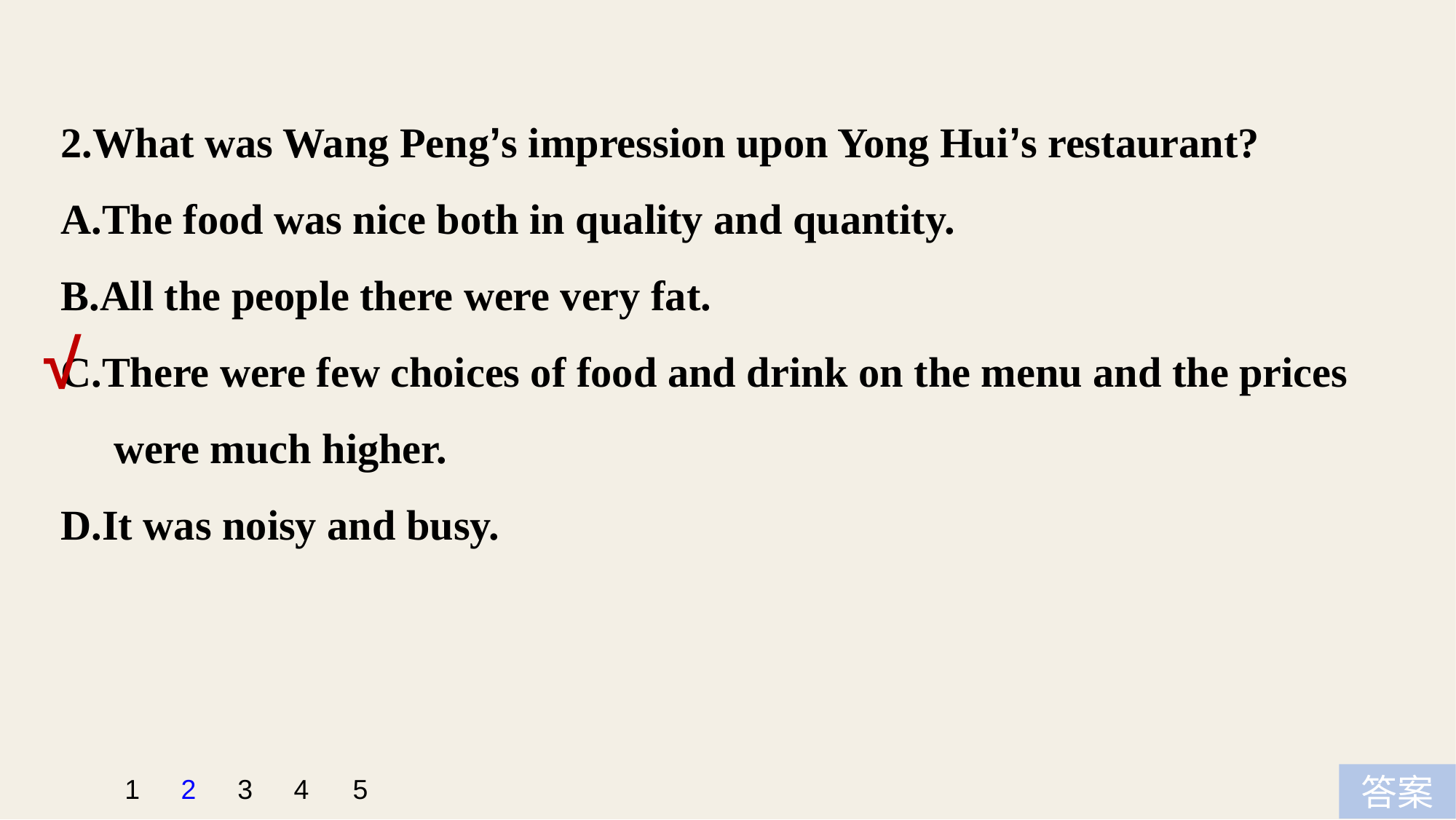

2.What was Wang Peng’s impression upon Yong Hui’s restaurant?
A.The food was nice both in quality and quantity.
B.All the people there were very fat.
C.There were few choices of food and drink on the menu and the prices
     were much higher.
D.It was noisy and busy.
√
5
1
2
3
4
答案